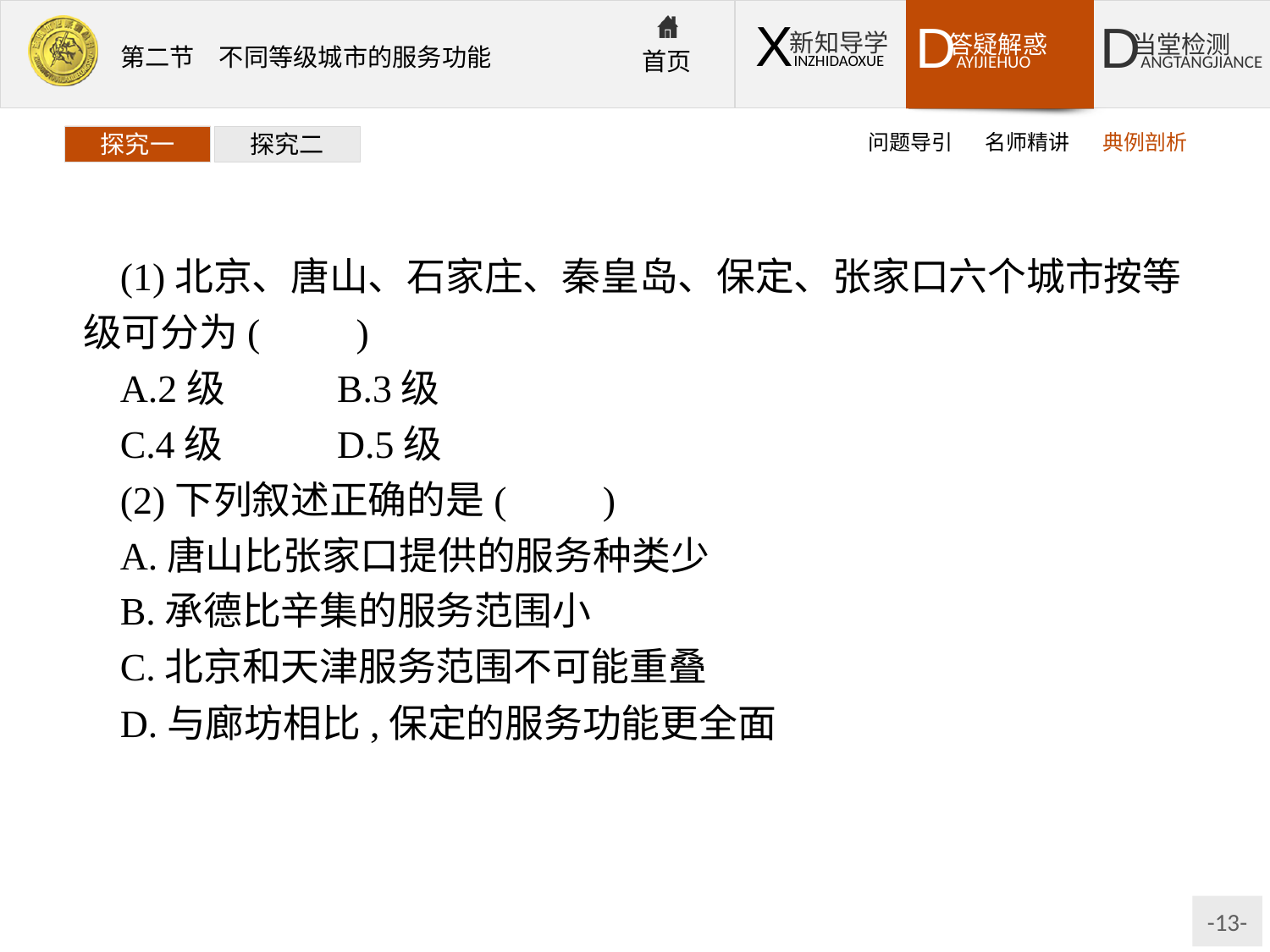

问题导引
名师精讲
典例剖析
探究一
探究二
(1)北京、唐山、石家庄、秦皇岛、保定、张家口六个城市按等级可分为(　　)
A.2级	B.3级
C.4级	D.5级
(2)下列叙述正确的是(　　)
A.唐山比张家口提供的服务种类少
B.承德比辛集的服务范围小
C.北京和天津服务范围不可能重叠
D.与廊坊相比,保定的服务功能更全面